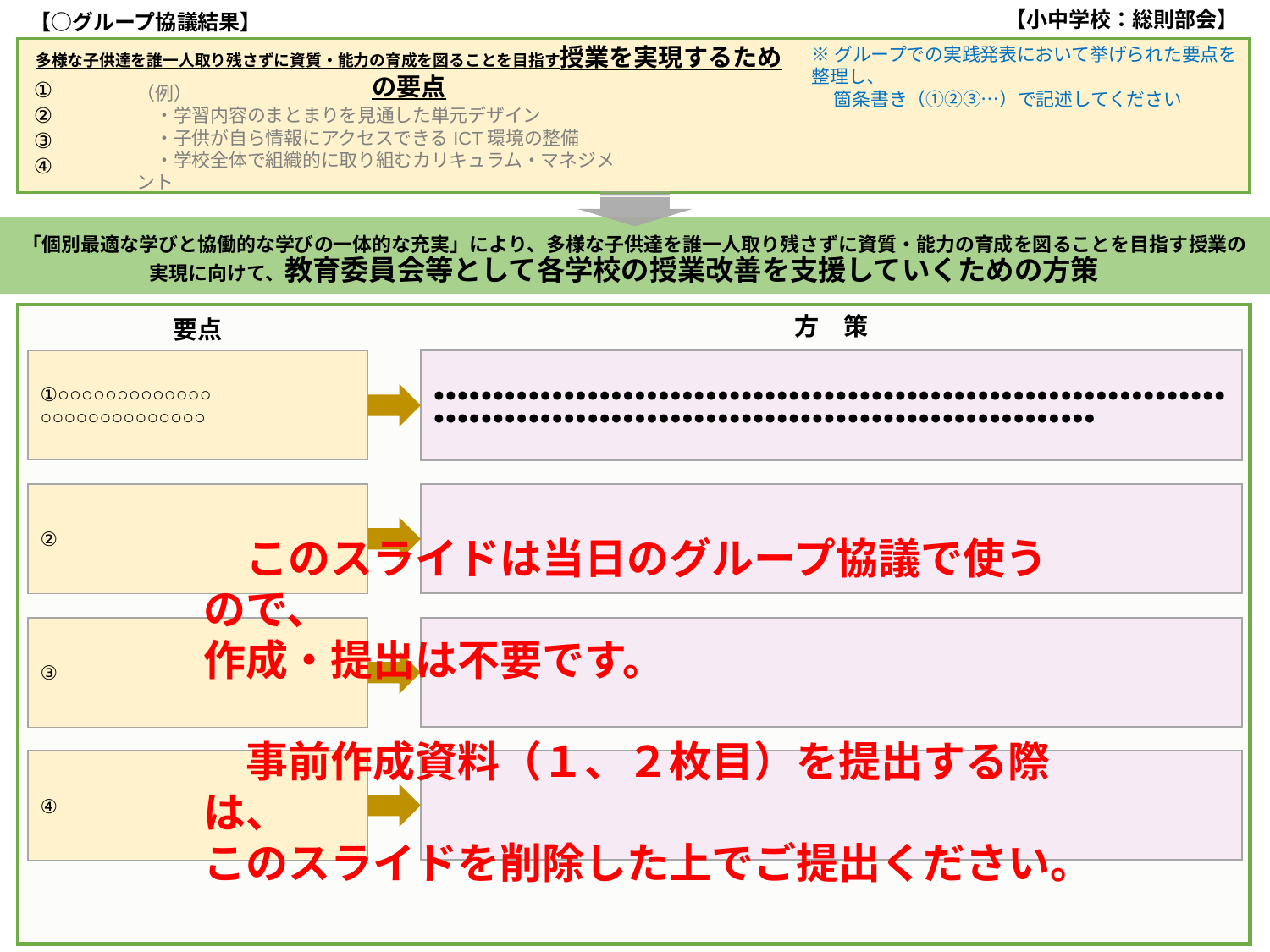

【小中学校：総則部会】
【○グループ協議結果】
多様な子供達を誰一人取り残さずに資質・能力の育成を図ることを目指す授業を実現するための要点
※グループでの実践発表において挙げられた要点を整理し、
　 箇条書き（①②③…）で記述してください

①
②
③
④
（例）
　・学習内容のまとまりを見通した単元デザイン
　・子供が自ら情報にアクセスできるICT環境の整備
　・学校全体で組織的に取り組むカリキュラム・マネジメント

「個別最適な学びと協働的な学びの一体的な充実」により、多様な子供達を誰一人取り残さずに資質・能力の育成を図ることを目指す授業の実現に向けて、教育委員会等として各学校の授業改善を支援していくための方策

方　策
要点
●●●●●●●●●●●●●●●●●●●●●●●●●●●●●●●●●●●●●●●●●●●●●●●●●●●●●●●●●●●●●●●●●●●●●●●●●●●●●●●●●●●●●●●●●●●●●●●●●●●●●●●●●●●●●●●●●●●●●●●●●●●
①○○○○○○○○○○○○○
○○○○○○○○○○○○○○
上で整理した要点の番号を明記し、それに対応する方策を記述してください。必ずしも番号順でなくて構いません。

②

　このスライドは当日のグループ協議で使うので、
作成・提出は不要です。

　事前作成資料（１、２枚目）を提出する際は、
このスライドを削除した上でご提出ください。

③

④